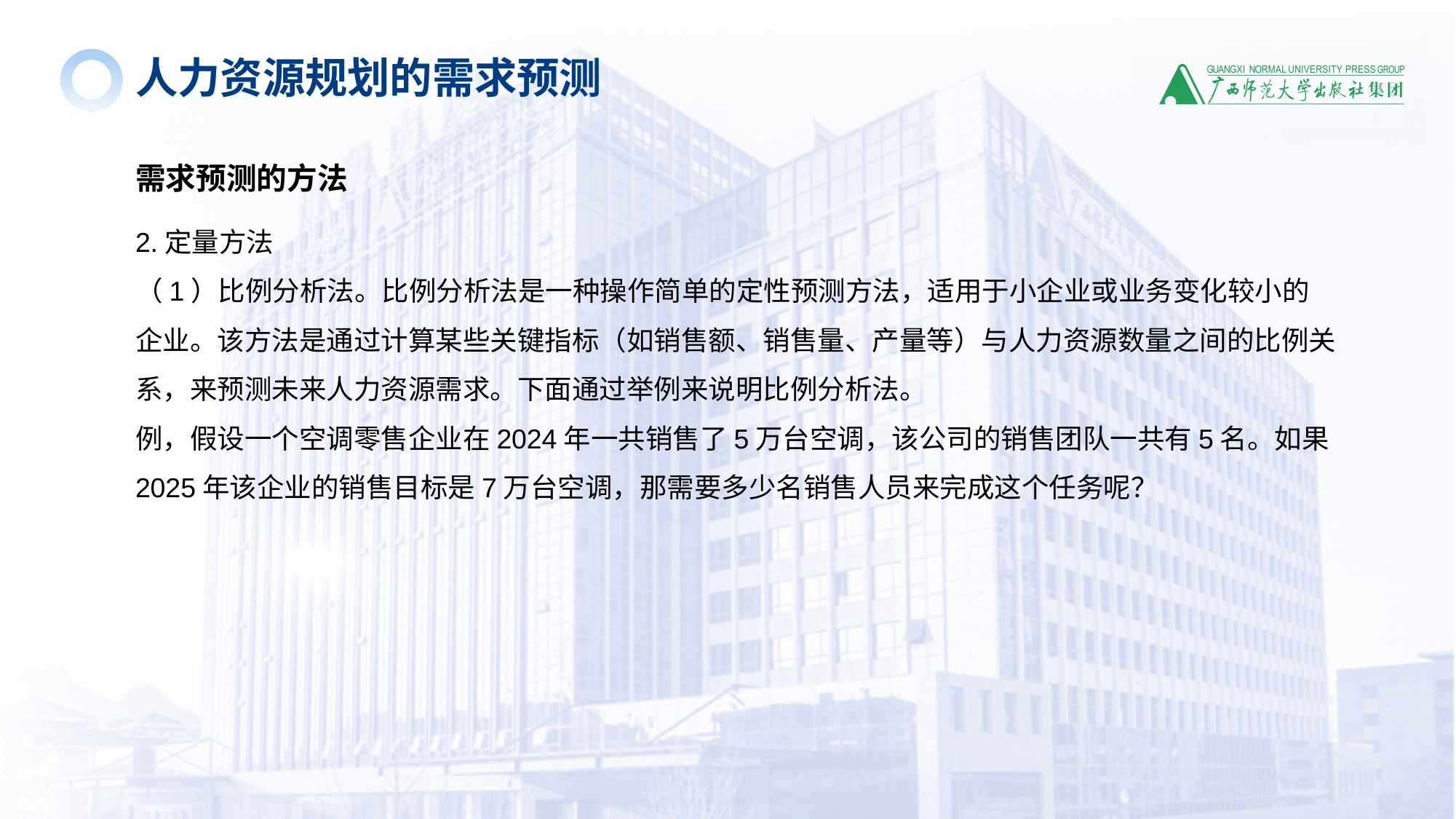

人力资源规划的需求预测

需求预测的方法
2.定量方法
（1）比例分析法。比例分析法是一种操作简单的定性预测方法，适用于小企业或业务变化较小的企业。该方法是通过计算某些关键指标（如销售额、销售量、产量等）与人力资源数量之间的比例关系，来预测未来人力资源需求。下面通过举例来说明比例分析法。
例，假设一个空调零售企业在2024年一共销售了5万台空调，该公司的销售团队一共有5名。如果2025年该企业的销售目标是7万台空调，那需要多少名销售人员来完成这个任务呢？